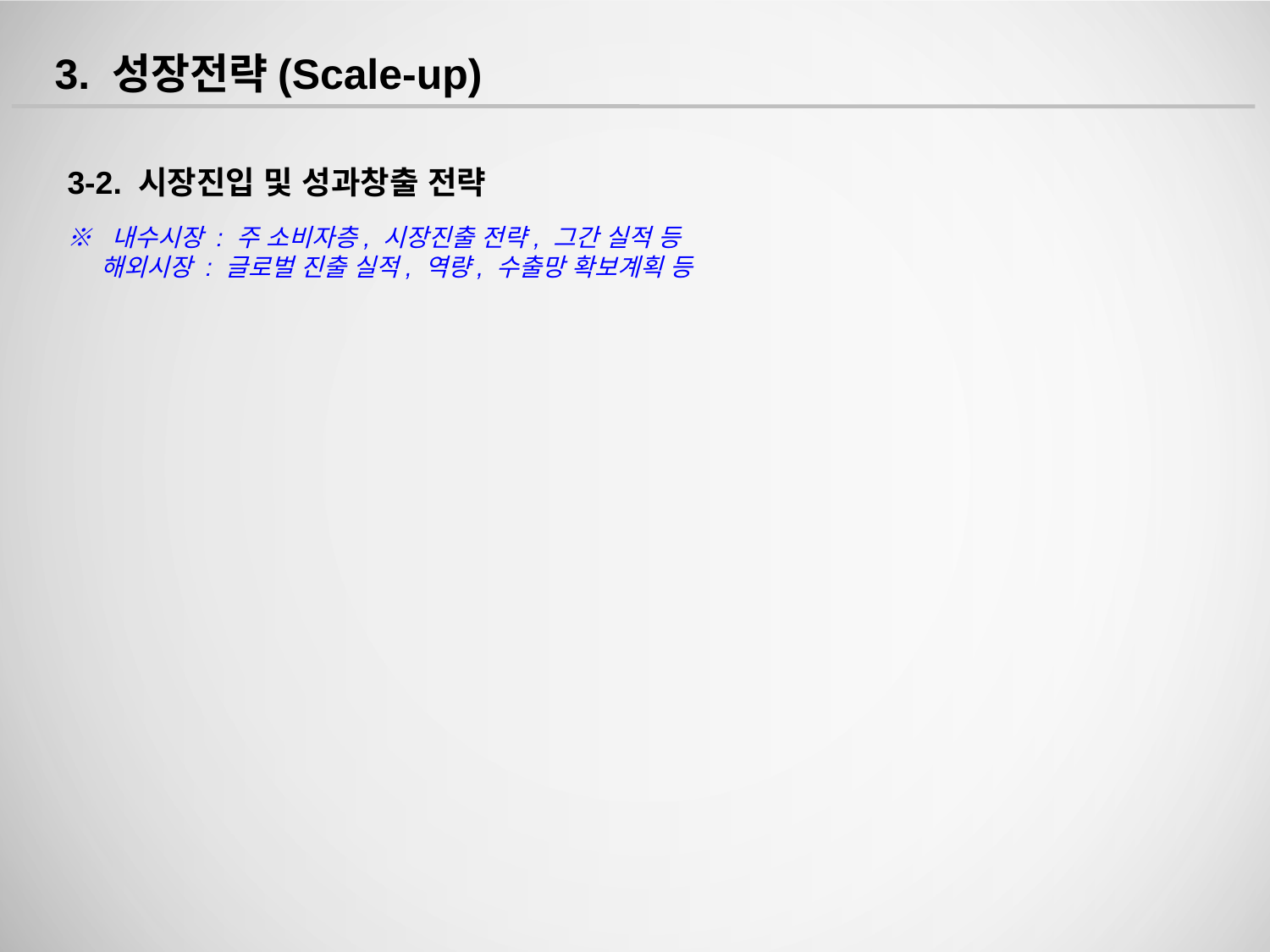

3. 성장전략(Scale-up)
3-2. 시장진입 및 성과창출 전략

※  내수시장 : 주 소비자층, 시장진출 전략, 그간 실적 등
    해외시장 : 글로벌 진출 실적, 역량, 수출망 확보계획 등